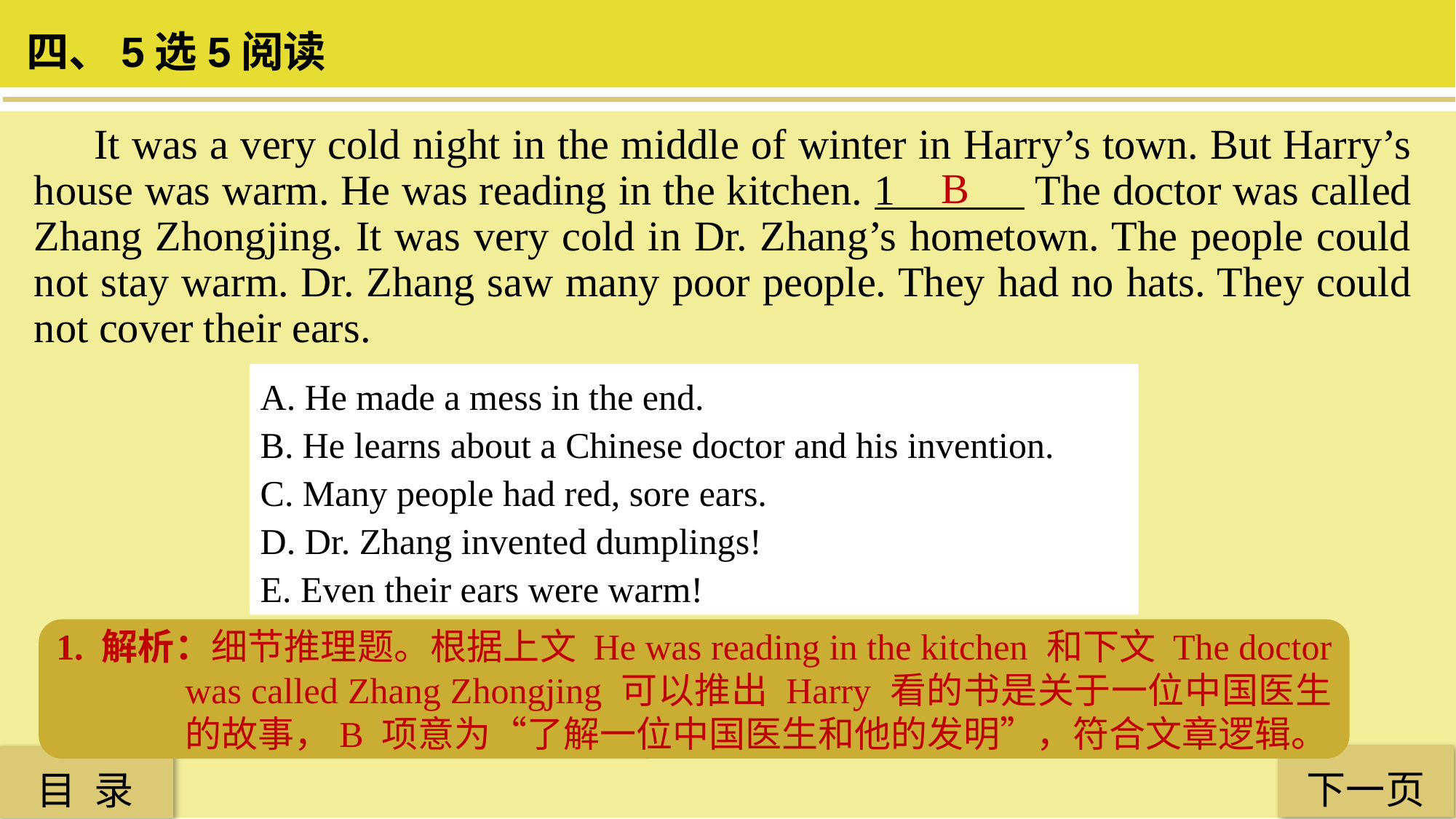

四、5选5阅读
     It was a very cold night in the middle of winter in Harry’s town. But Harry’s house was warm. He was reading in the kitchen. 1            The doctor was called Zhang Zhongjing. It was very cold in Dr. Zhang’s hometown. The people could not stay warm. Dr. Zhang saw many poor people. They had no hats. They could not cover their ears.
B
A. He made a mess in the end.
B. He learns about a Chinese doctor and his invention.
C. Many people had red, sore ears.
D. Dr. Zhang invented dumplings!
E. Even their ears were warm!
1. 解析：细节推理题。根据上文 He was reading in the kitchen 和下文 The doctor was called Zhang Zhongjing 可以推出 Harry 看的书是关于一位中国医生的故事，B 项意为“了解一位中国医生和他的发明”，符合文章逻辑。